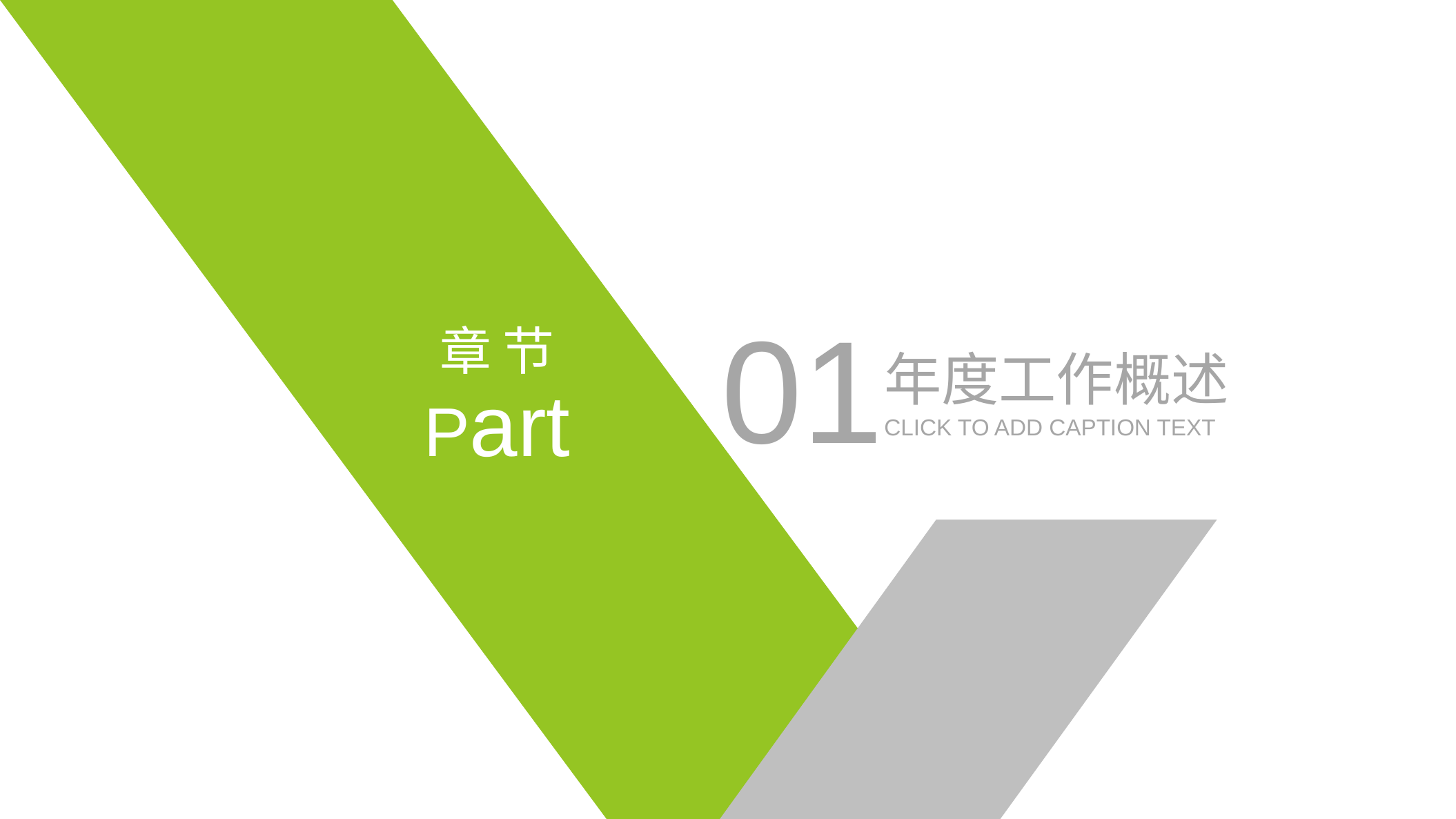

01
章 节
年度工作概述
Part
CLICK TO ADD CAPTION TEXT